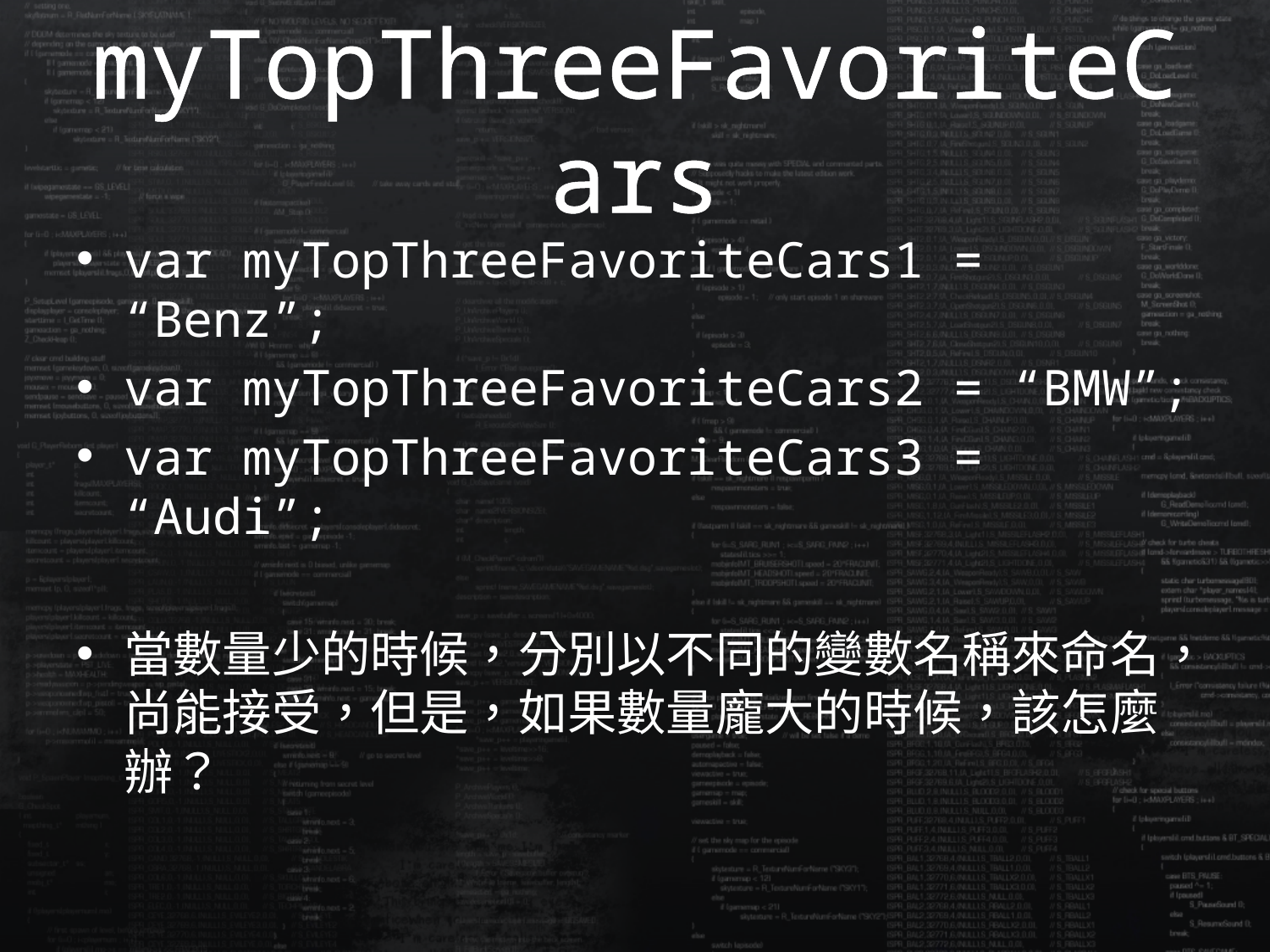

# myTopThreeFavoriteCars
var myTopThreeFavoriteCars1 = “Benz”;
var myTopThreeFavoriteCars2 = “BMW”;
var myTopThreeFavoriteCars3 = “Audi”;

當數量少的時候，分別以不同的變數名稱來命名，尚能接受，但是，如果數量龐大的時候，該怎麼辦？